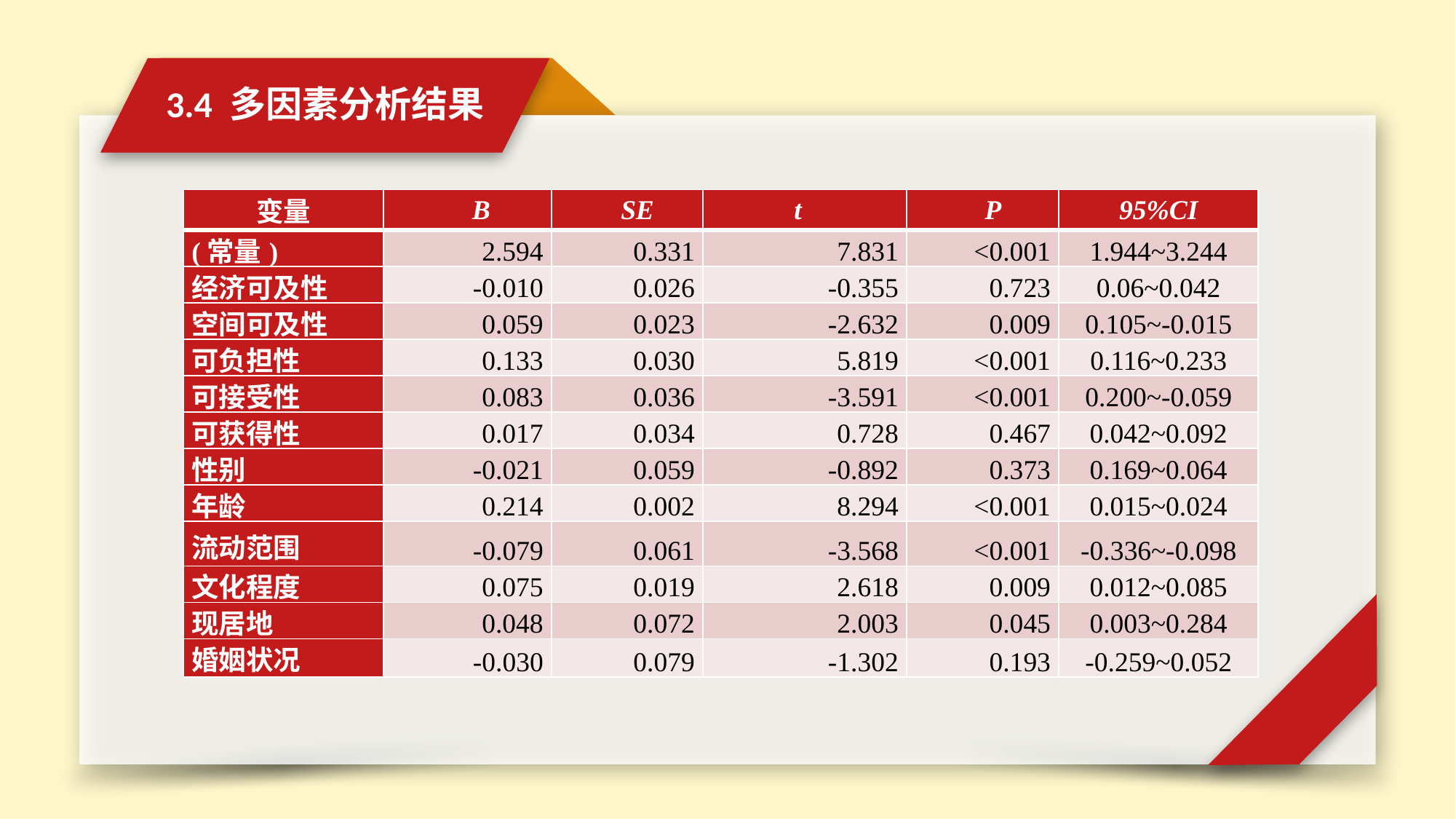

3.4 多因素分析结果

| 变量 | B | SE | t | P | 95%CI |
| --- | --- | --- | --- | --- | --- |
| (常量) | 2.594 | 0.331 | 7.831 | <0.001 | 1.944~3.244 |
| 经济可及性 | -0.010 | 0.026 | -0.355 | 0.723 | 0.06~0.042 |
| 空间可及性 | 0.059 | 0.023 | -2.632 | 0.009 | 0.105~-0.015 |
| 可负担性 | 0.133 | 0.030 | 5.819 | <0.001 | 0.116~0.233 |
| 可接受性 | 0.083 | 0.036 | -3.591 | <0.001 | 0.200~-0.059 |
| 可获得性 | 0.017 | 0.034 | 0.728 | 0.467 | 0.042~0.092 |
| 性别 | -0.021 | 0.059 | -0.892 | 0.373 | 0.169~0.064 |
| 年龄 | 0.214 | 0.002 | 8.294 | <0.001 | 0.015~0.024 |
| 流动范围 | -0.079 | 0.061 | -3.568 | <0.001 | -0.336~-0.098 |
| 文化程度 | 0.075 | 0.019 | 2.618 | 0.009 | 0.012~0.085 |
| 现居地 | 0.048 | 0.072 | 2.003 | 0.045 | 0.003~0.284 |
| 婚姻状况 | -0.030 | 0.079 | -1.302 | 0.193 | -0.259~0.052 |